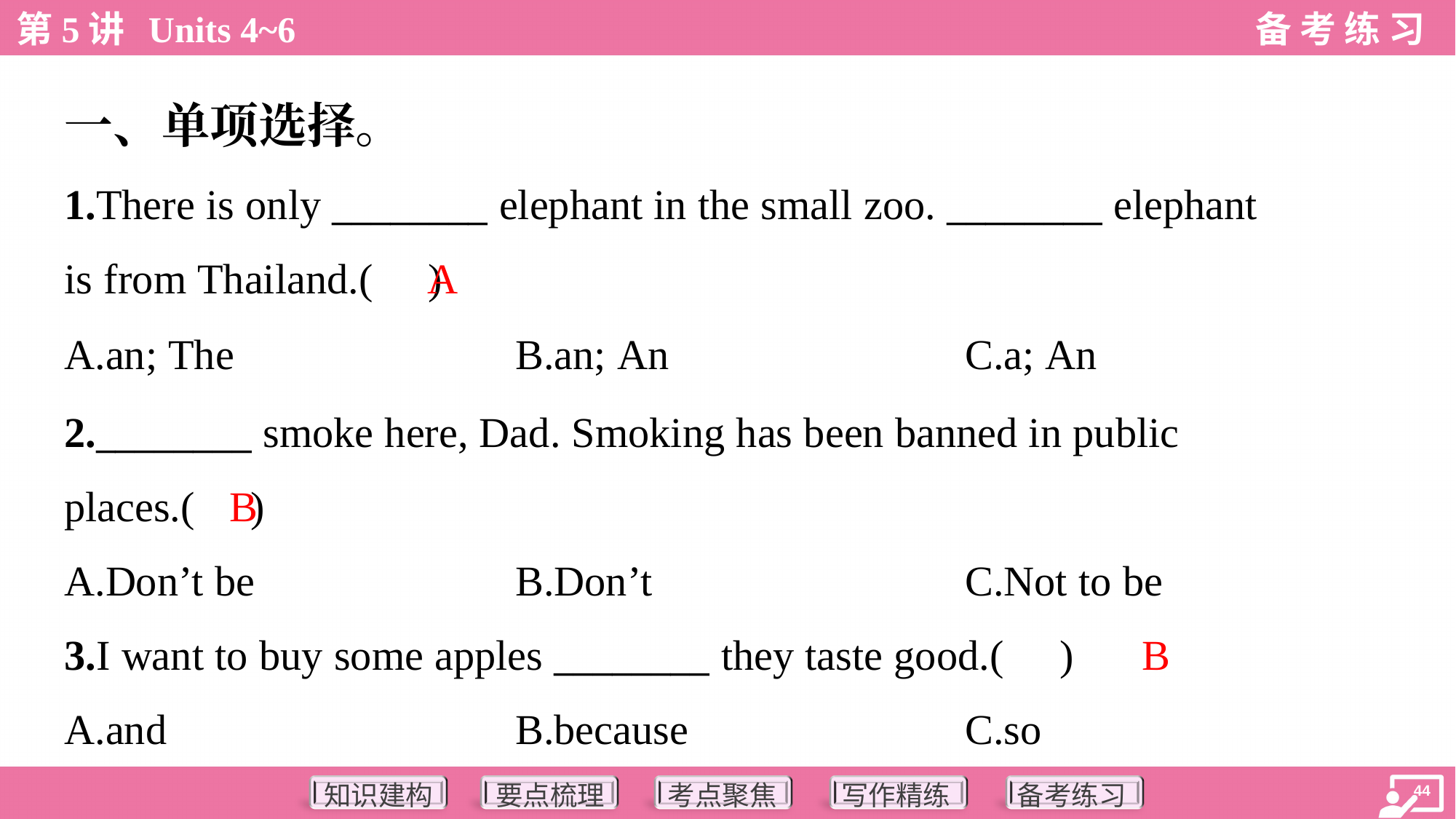

一、单项选择。
1.There is only ________ elephant in the small zoo. ________ elephant
is from Thailand.(     )
A
A.an; The	B.an; An	C.a; An
2.________ smoke here, Dad. Smoking has been banned in public
places.(     )
B
A.Don’t be	B.Don’t	C.Not to be
B
3.I want to buy some apples ________ they taste good.(     )
A.and	B.because	C.so